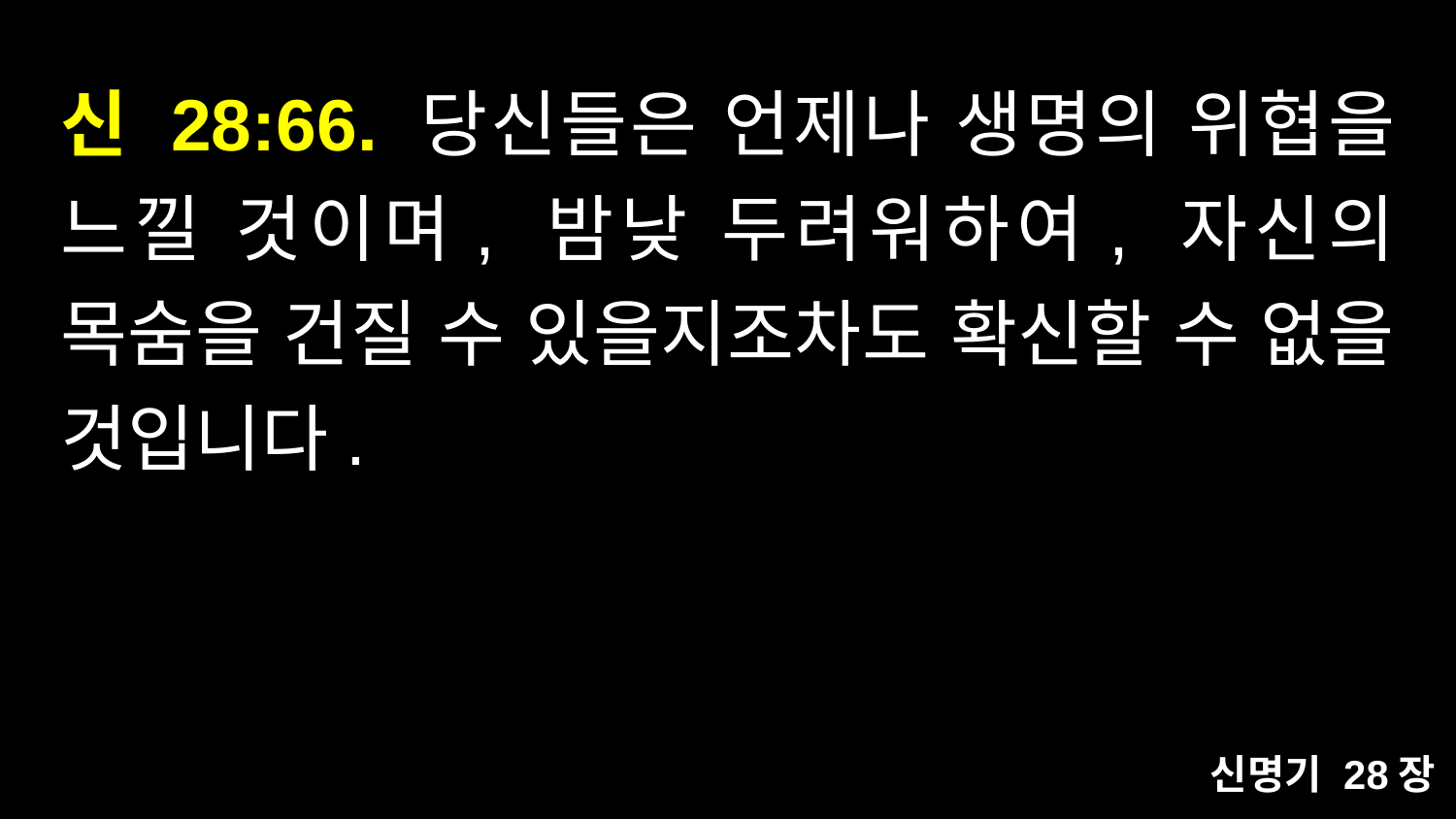

# 신 28:66. 당신들은 언제나 생명의 위협을 느낄 것이며, 밤낮 두려워하여, 자신의 목숨을 건질 수 있을지조차도 확신할 수 없을 것입니다.
신명기 28장